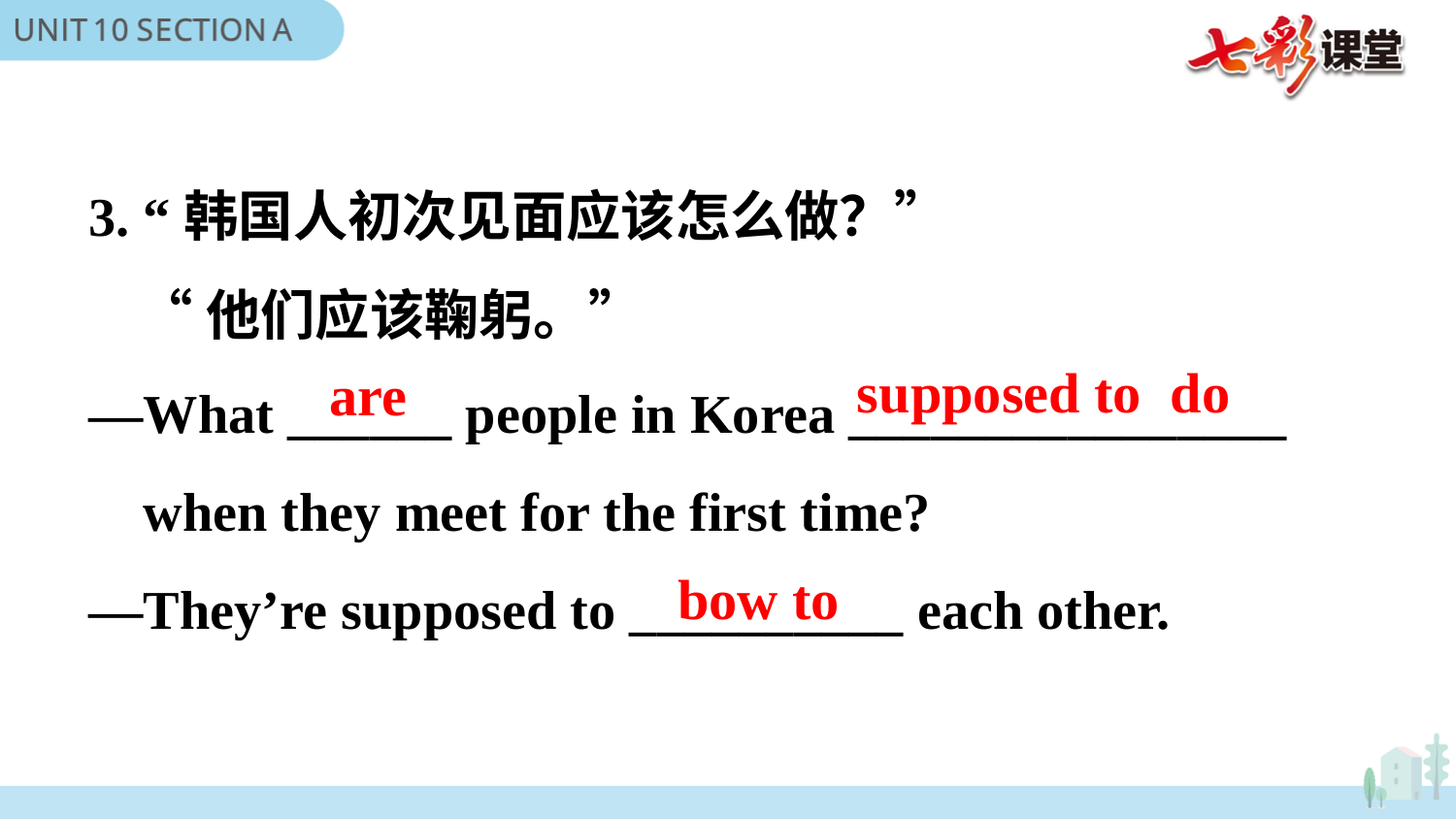

3. “韩国人初次见面应该怎么做？”
    “他们应该鞠躬。”
—What ______ people in Korea ________________ when they meet for the first time?
—They’re supposed to __________ each other.

supposed to  do
are
bow to